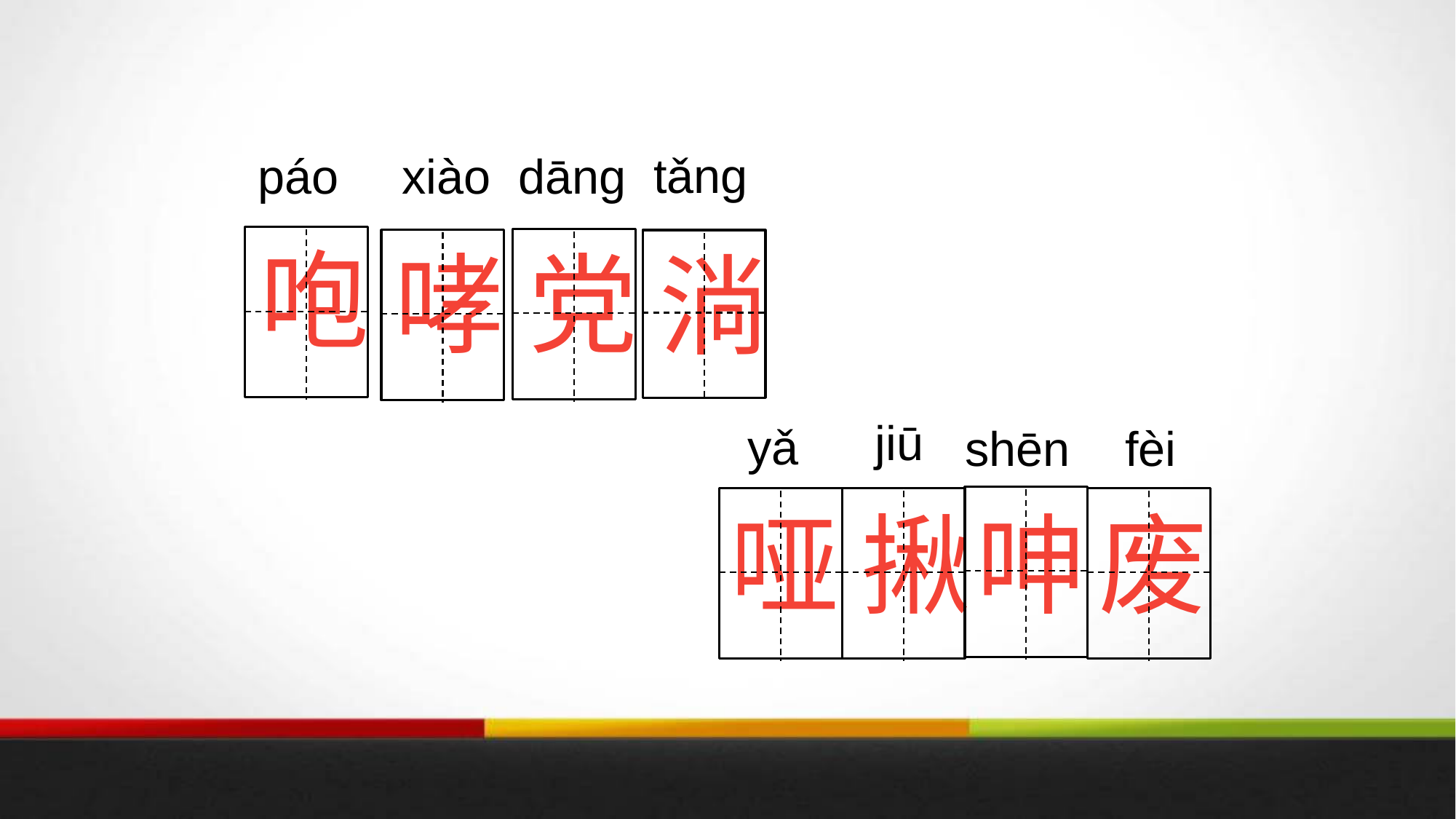

tǎng
xiào
dāng
páo

咆

哮
党

淌
jiū
yǎ
shēn
fèi

哑
揪
呻
废